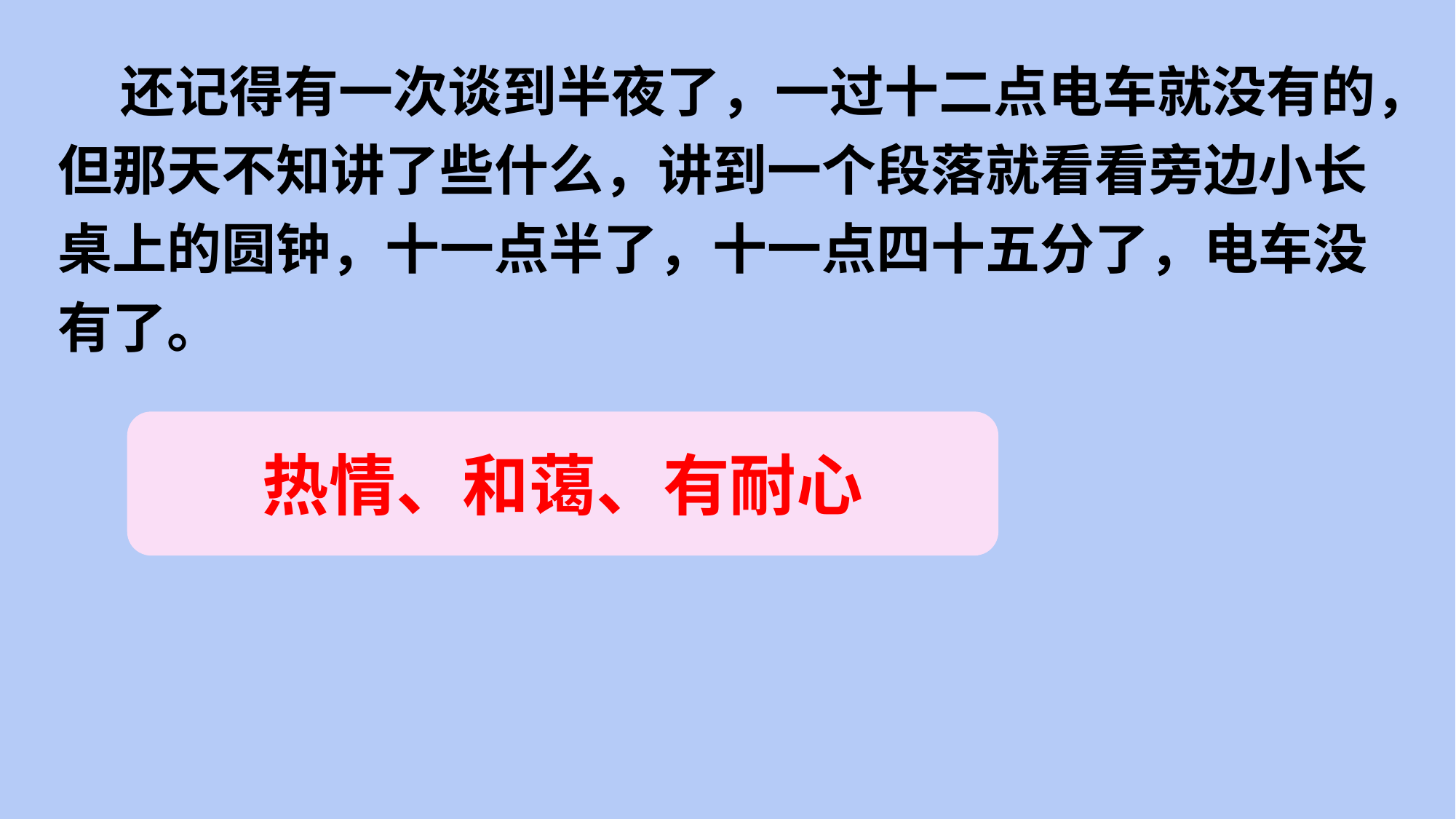

还记得有一次谈到半夜了，一过十二点电车就没有的，但那天不知讲了些什么，讲到一个段落就看看旁边小长桌上的圆钟，十一点半了，十一点四十五分了，电车没有了。
热情、和蔼、有耐心